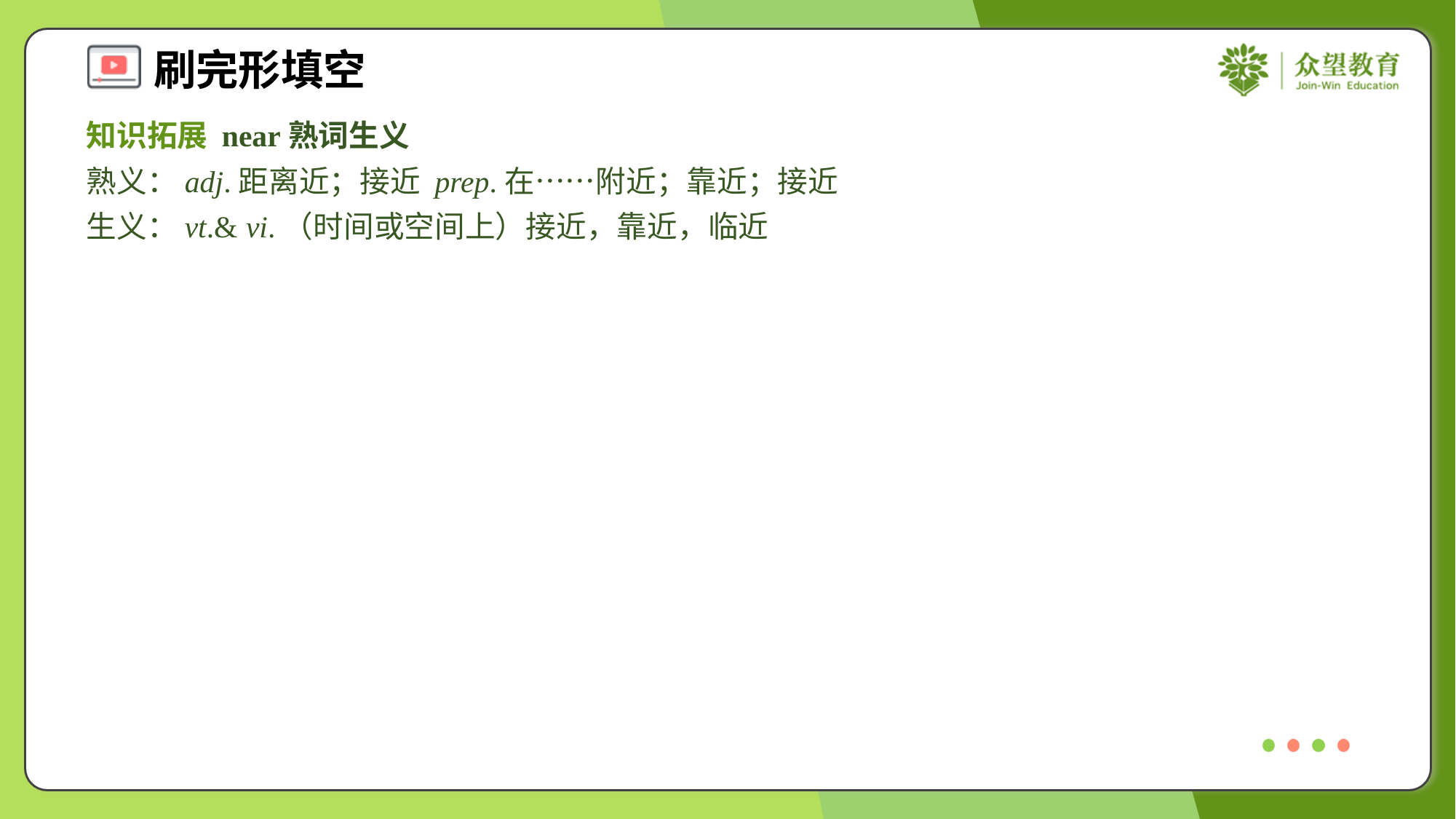

知识拓展 near熟词生义
熟义：adj.距离近；接近 prep.在……附近；靠近；接近
生义：vt.& vi.（时间或空间上）接近，靠近，临近